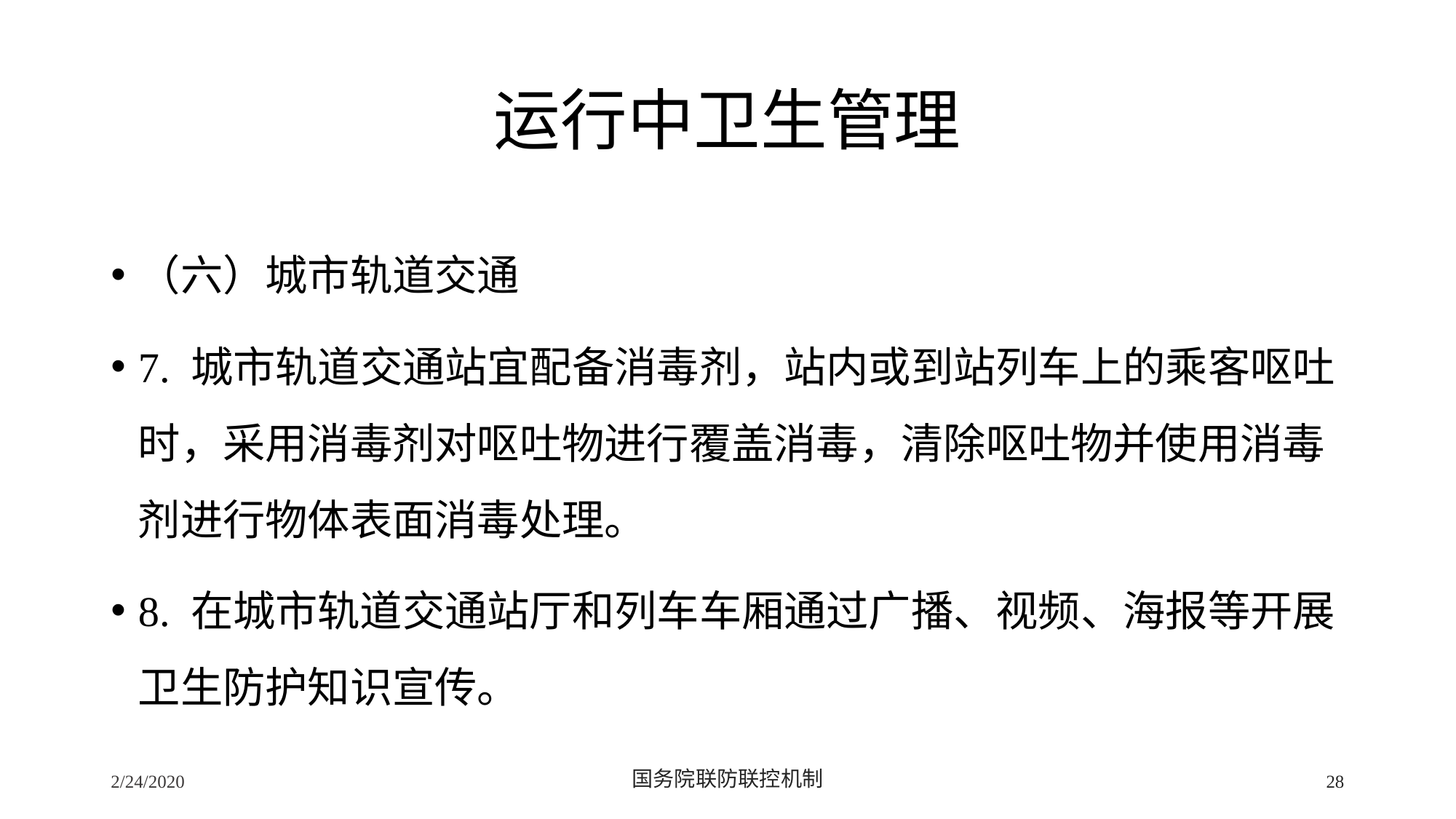

# 运行中卫生管理
（六）城市轨道交通
7. 城市轨道交通站宜配备消毒剂，站内或到站列车上的乘客呕吐时，采用消毒剂对呕吐物进行覆盖消毒，清除呕吐物并使用消毒剂进行物体表面消毒处理。
8. 在城市轨道交通站厅和列车车厢通过广播、视频、海报等开展卫生防护知识宣传。
2/24/2020
国务院联防联控机制
28